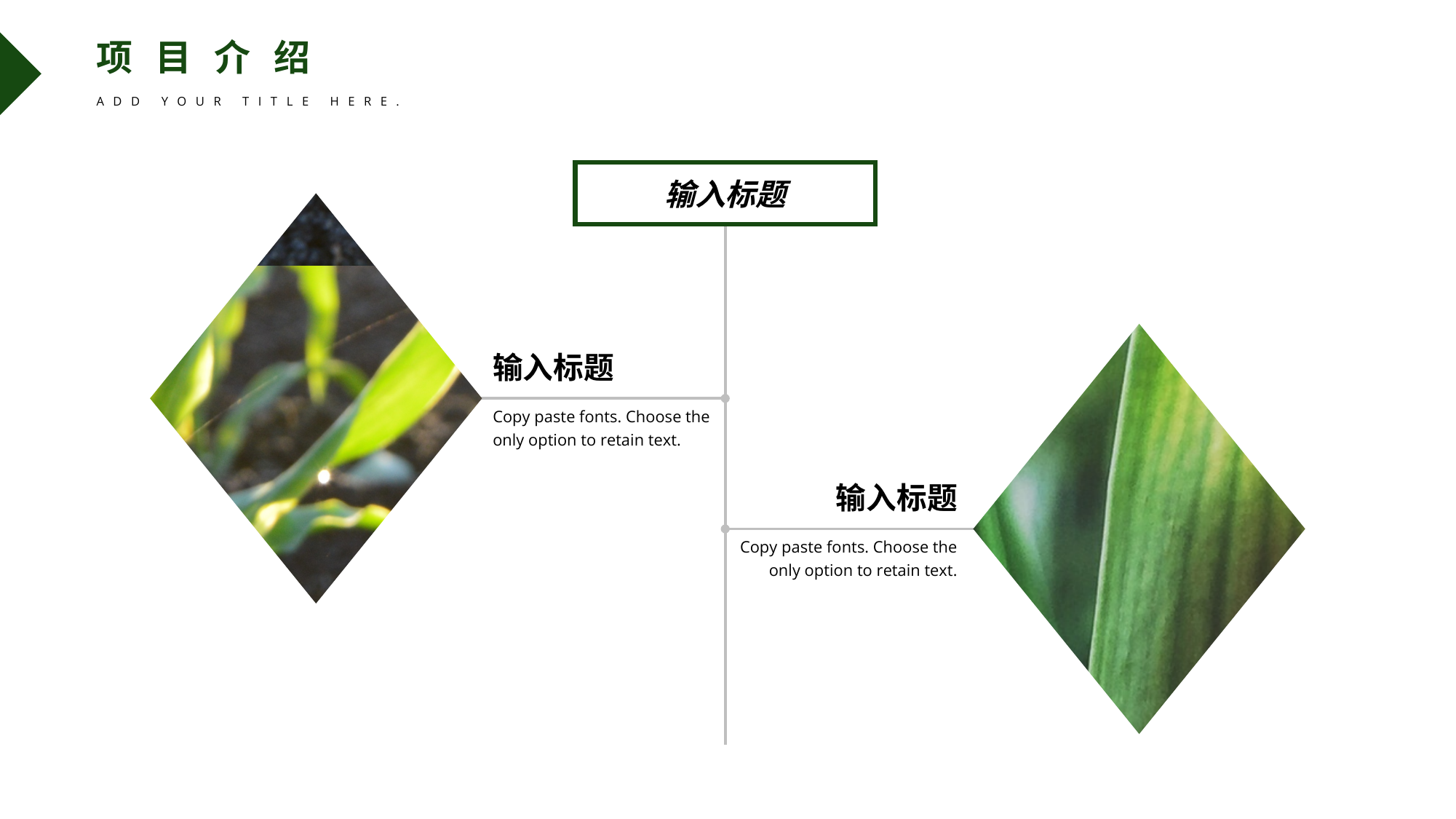

项目介绍
ADD YOUR TITLE HERE.

输入标题

输入标题
Copy paste fonts. Choose the only option to retain text.
输入标题
Copy paste fonts. Choose the only option to retain text.